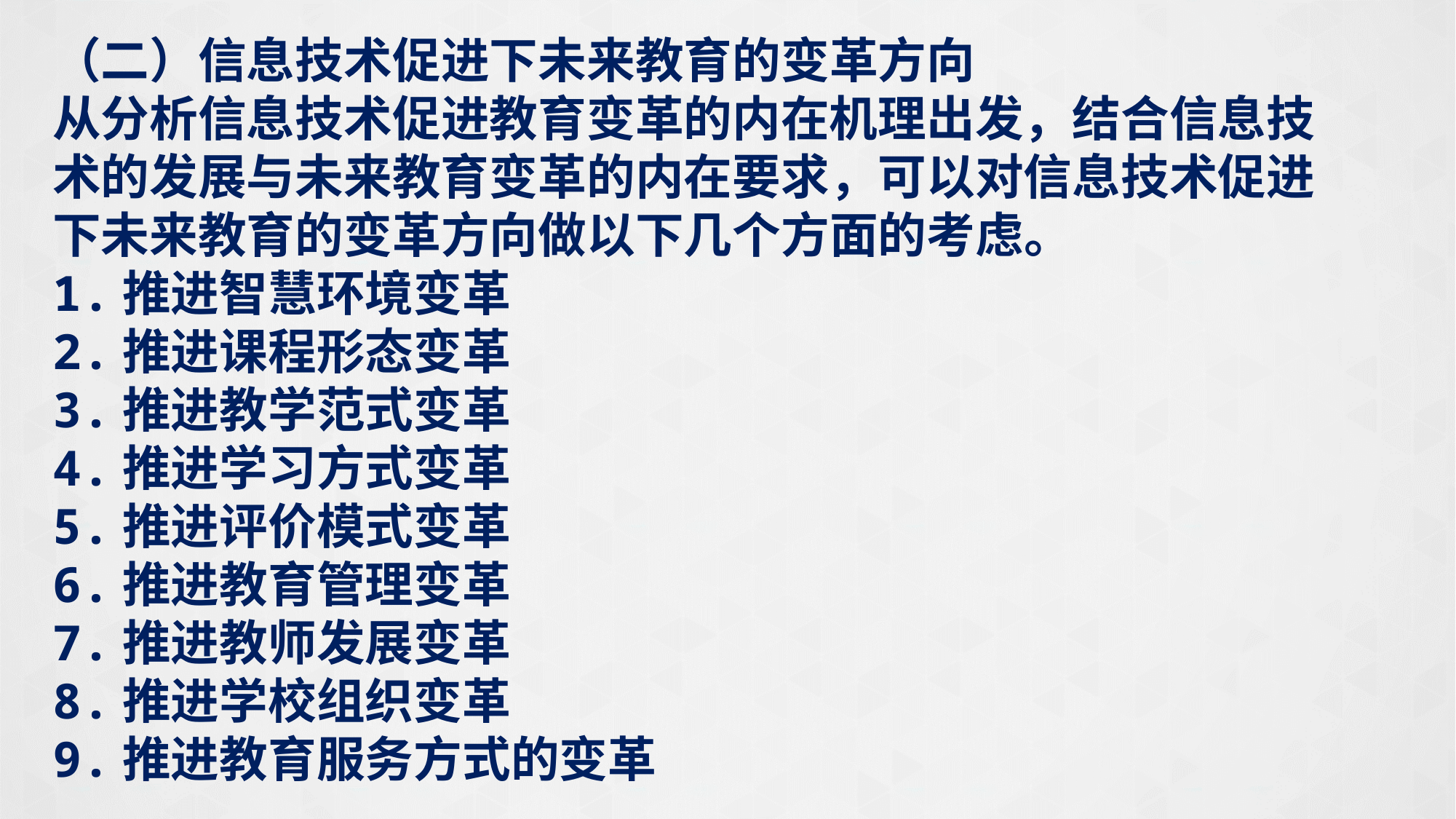

（二）信息技术促进下未来教育的变革方向
从分析信息技术促进教育变革的内在机理出发，结合信息技术的发展与未来教育变革的内在要求，可以对信息技术促进下未来教育的变革方向做以下几个方面的考虑。
1.推进智慧环境变革
2.推进课程形态变革
3.推进教学范式变革
4.推进学习方式变革
5.推进评价模式变革
6.推进教育管理变革
7.推进教师发展变革
8.推进学校组织变革
9.推进教育服务方式的变革